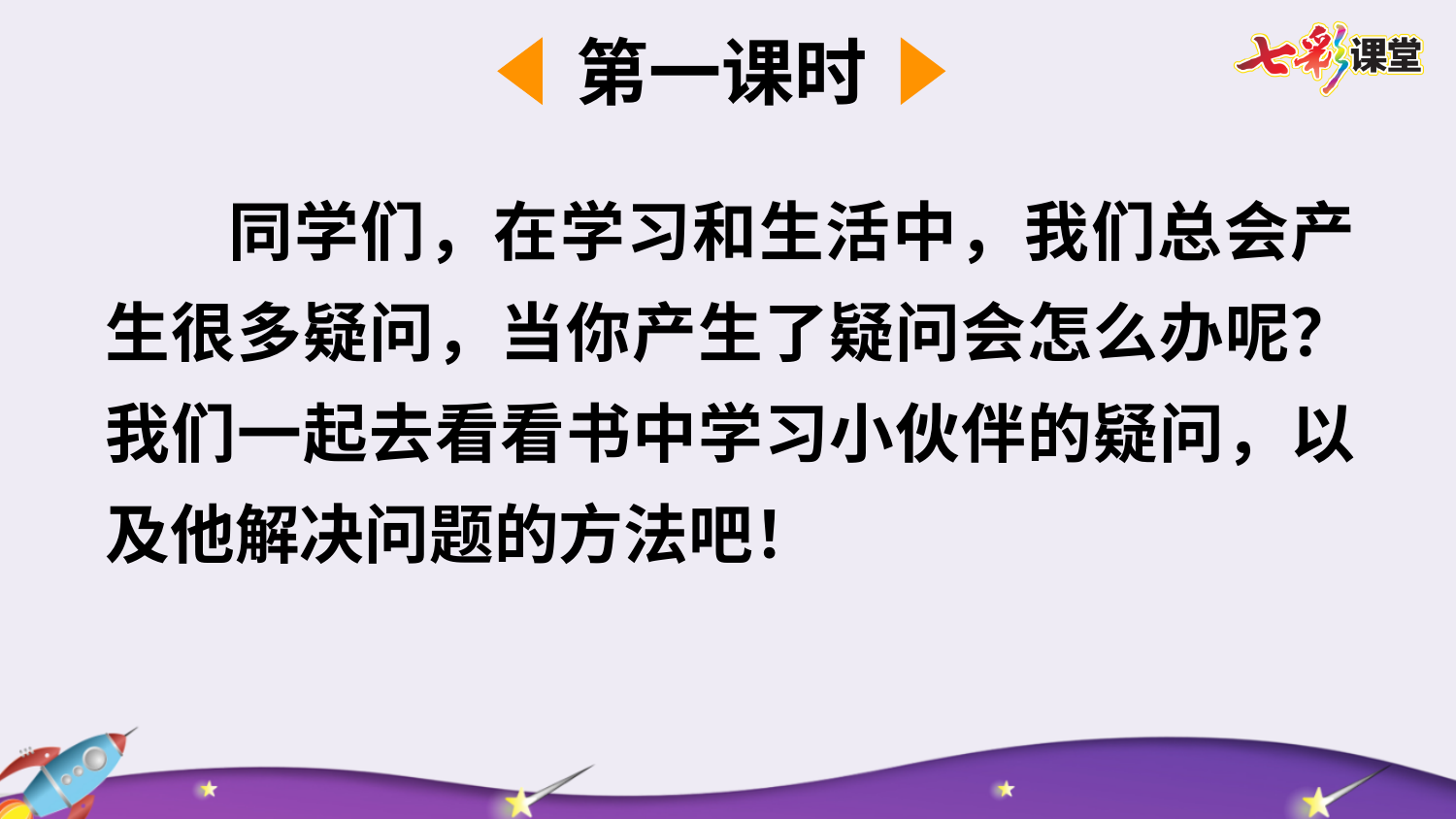

第一课时

  同学们，在学习和生活中，我们总会产生很多疑问，当你产生了疑问会怎么办呢？我们一起去看看书中学习小伙伴的疑问，以及他解决问题的方法吧！